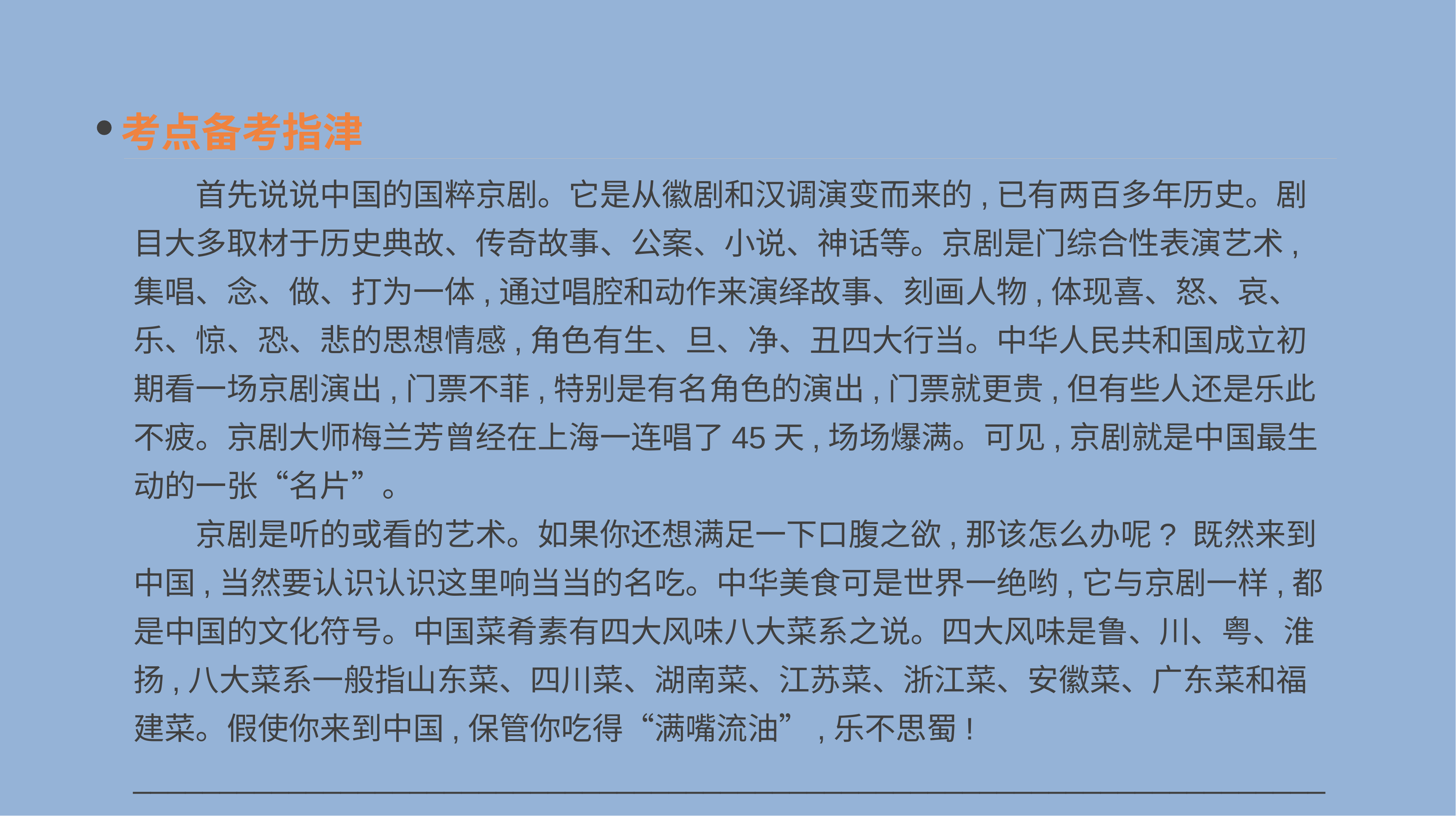

考点备考指津

　　首先说说中国的国粹京剧。它是从徽剧和汉调演变而来的,已有两百多年历史。剧目大多取材于历史典故、传奇故事、公案、小说、神话等。京剧是门综合性表演艺术,集唱、念、做、打为一体,通过唱腔和动作来演绎故事、刻画人物,体现喜、怒、哀、乐、惊、恐、悲的思想情感,角色有生、旦、净、丑四大行当。中华人民共和国成立初期看一场京剧演出,门票不菲,特别是有名角色的演出,门票就更贵,但有些人还是乐此不疲。京剧大师梅兰芳曾经在上海一连唱了45天,场场爆满。可见,京剧就是中国最生动的一张“名片”。
　　京剧是听的或看的艺术。如果你还想满足一下口腹之欲,那该怎么办呢? 既然来到中国,当然要认识认识这里响当当的名吃。中华美食可是世界一绝哟,它与京剧一样,都是中国的文化符号。中国菜肴素有四大风味八大菜系之说。四大风味是鲁、川、粤、淮扬,八大菜系一般指山东菜、四川菜、湖南菜、江苏菜、浙江菜、安徽菜、广东菜和福建菜。假使你来到中国,保管你吃得“满嘴流油”,乐不思蜀!
_____________________________________________________________________________________